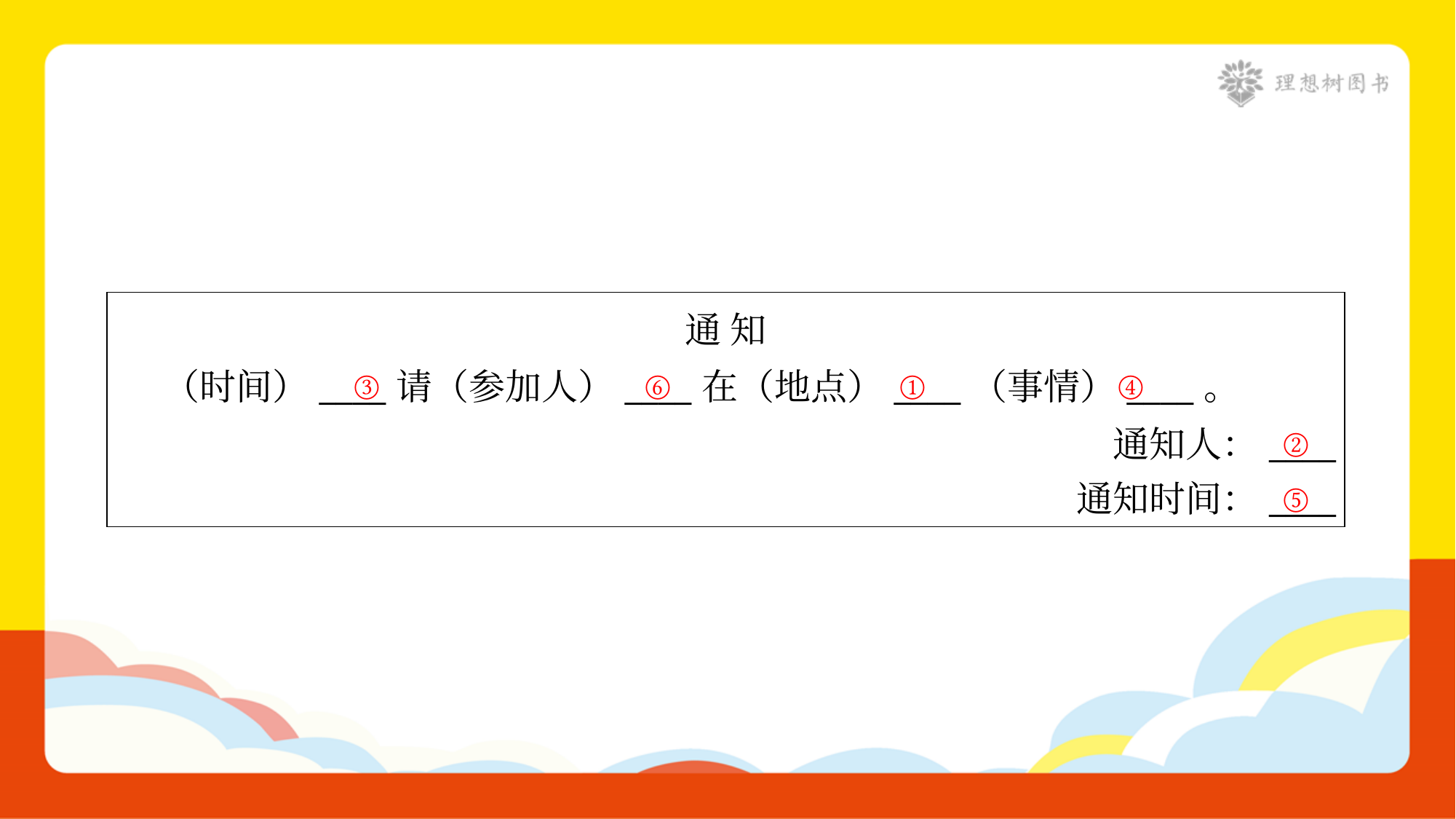

| 通 知 （时间）\_\_\_\_请（参加人）\_\_\_\_在（地点）\_\_\_\_（事情）\_\_\_\_。 通知人：\_\_\_\_ 通知时间：\_\_\_\_ |
| --- |
③
⑥
①
④
②
⑤